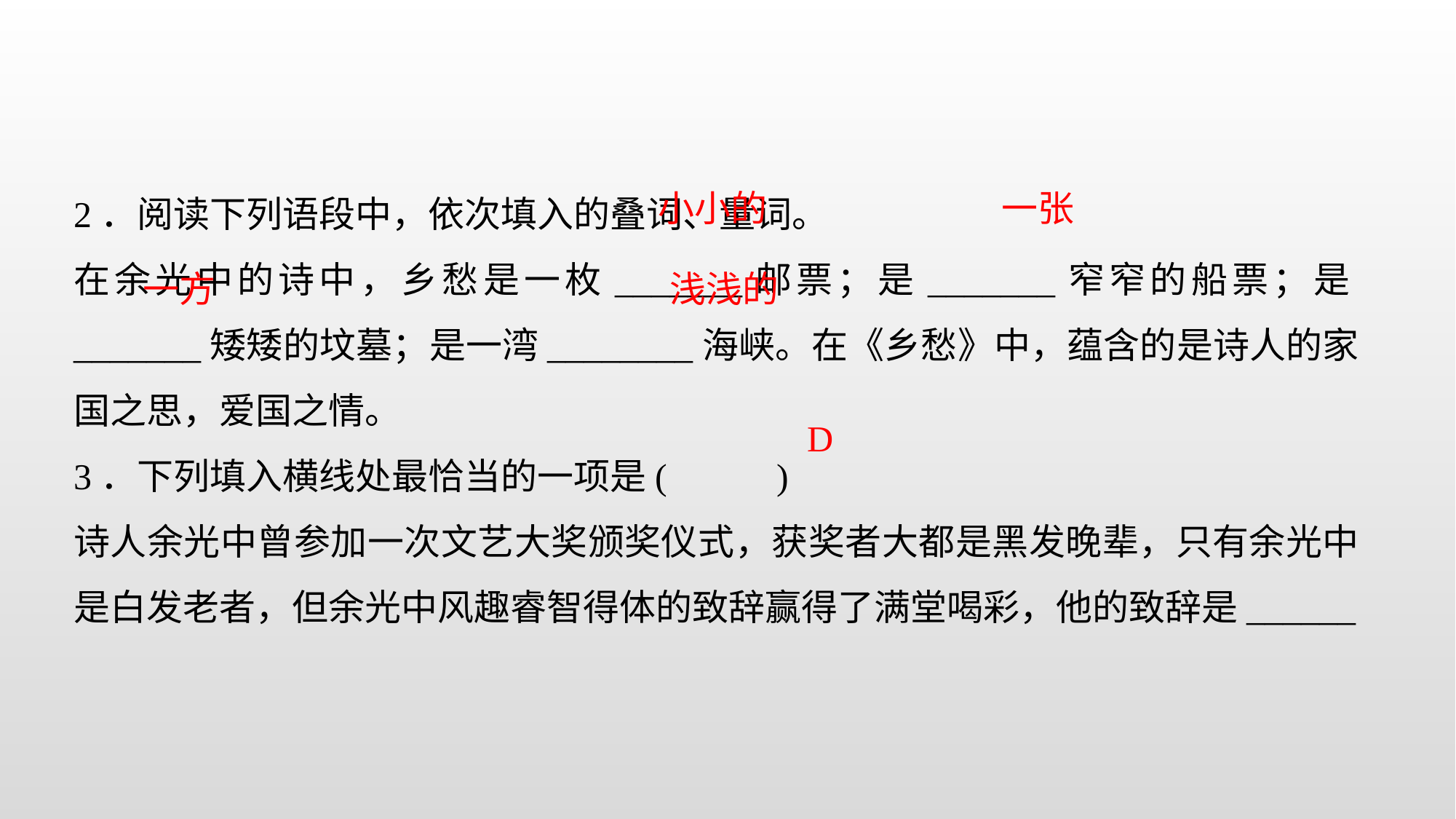

2．阅读下列语段中，依次填入的叠词、量词。
在余光中的诗中，乡愁是一枚_______邮票；是_______窄窄的船票；是_______矮矮的坟墓；是一湾________海峡。在《乡愁》中，蕴含的是诗人的家国之思，爱国之情。
3．下列填入横线处最恰当的一项是(            )
诗人余光中曾参加一次文艺大奖颁奖仪式，获奖者大都是黑发晚辈，只有余光中是白发老者，但余光中风趣睿智得体的致辞赢得了满堂喝彩，他的致辞是______
小小的
一张
一方
浅浅的
D